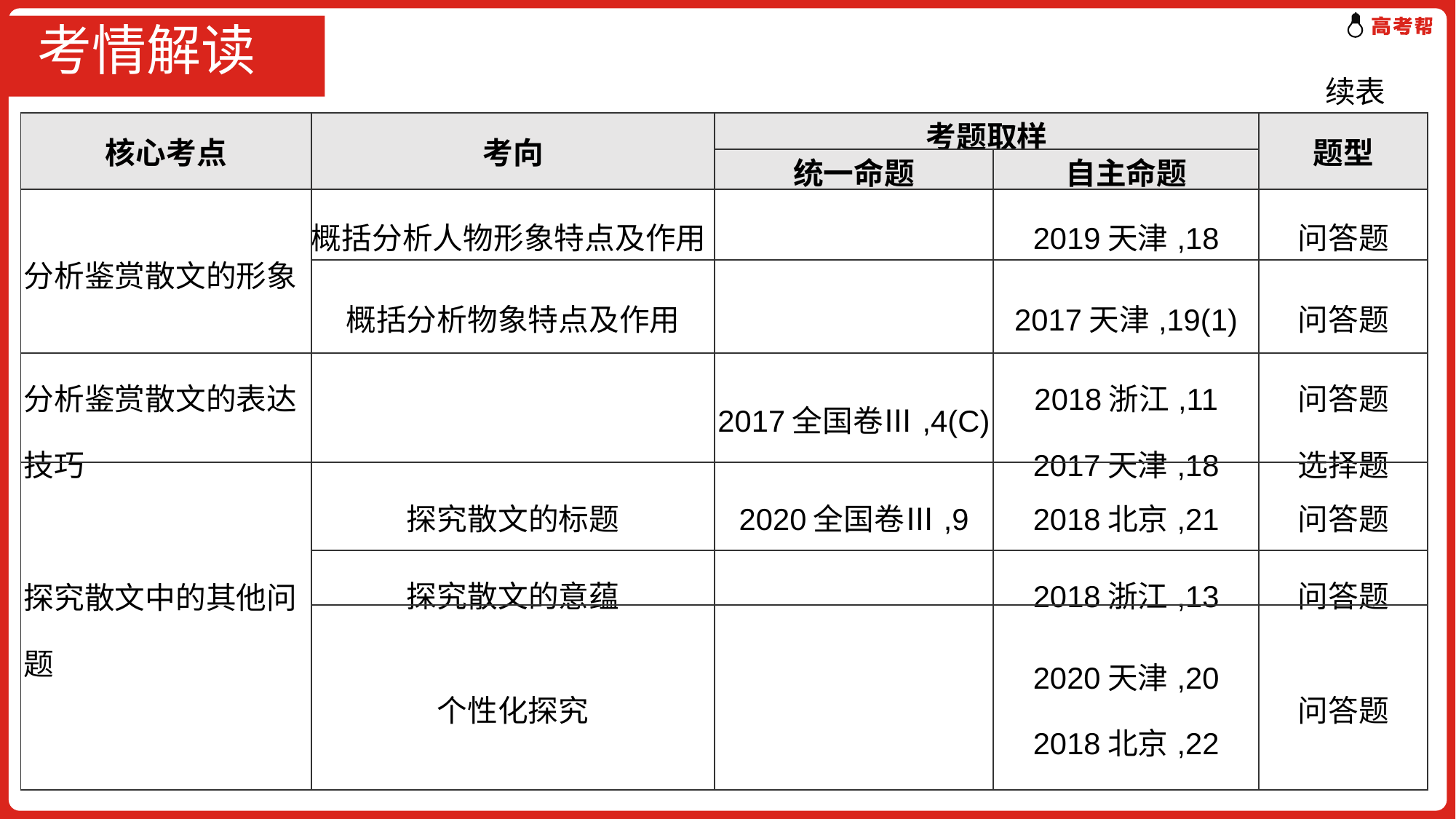

# 考情解读
续表
| 核心考点 | 考向 | 考题取样 |  | 题型 |
| --- | --- | --- | --- | --- |
|  |  | 统一命题 | 自主命题 |  |
| 分析鉴赏散文的形象 | 概括分析人物形象特点及作用 |  | 2019天津,18 | 问答题 |
|  | 概括分析物象特点及作用 |  | 2017天津,19(1) | 问答题 |
| 分析鉴赏散文的表达技巧 |  | 2017全国卷Ⅲ,4(C) | 2018浙江,11 2017天津,18 | 问答题 选择题 |
| 探究散文中的其他问题 | 探究散文的标题 | 2020全国卷Ⅲ,9 | 2018北京,21 | 问答题 |
|  | 探究散文的意蕴 |  | 2018浙江,13 | 问答题 |
|  | 个性化探究 |  | 2020天津,20 2018北京,22 | 问答题 |